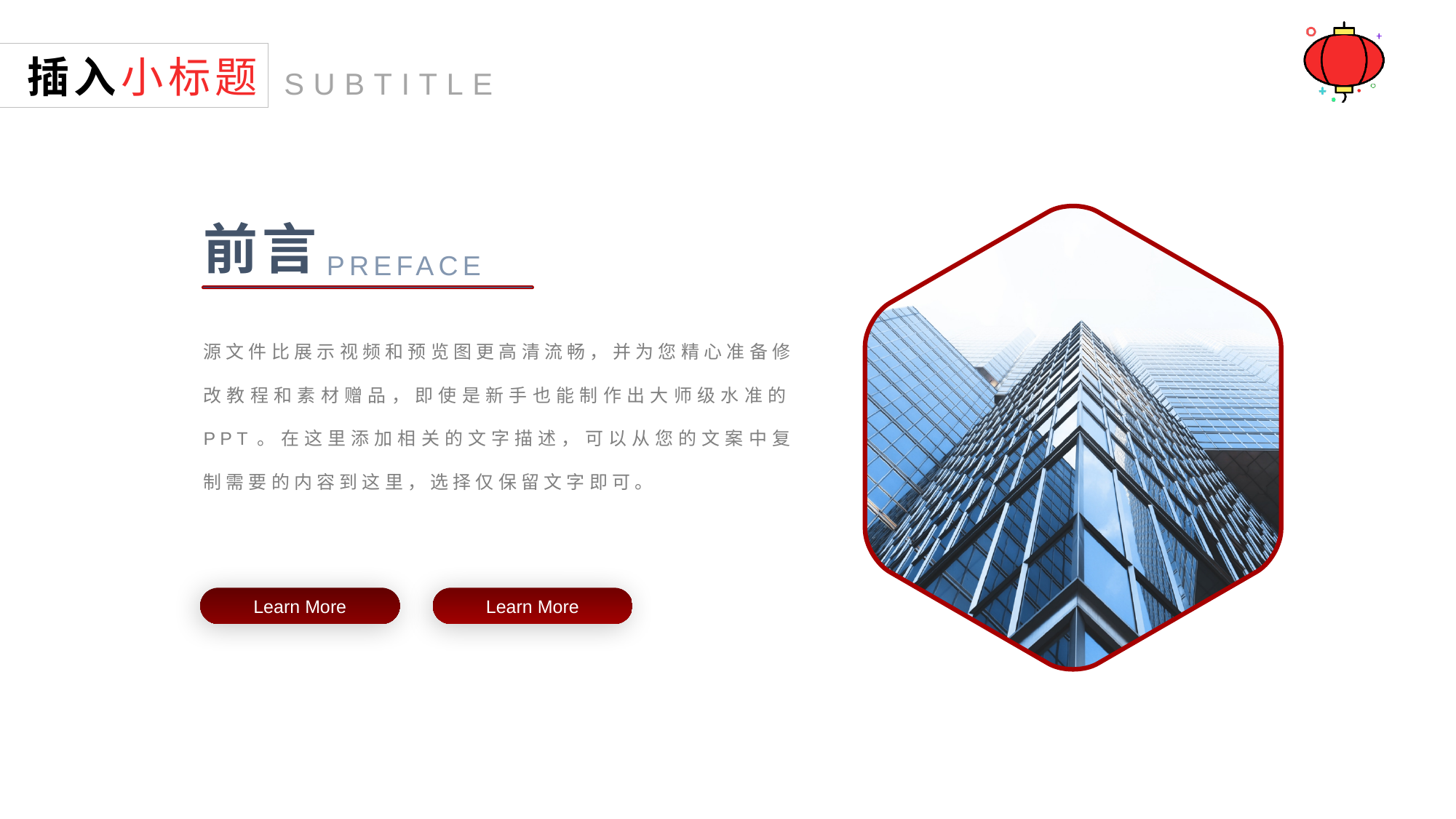

插入小标题
SUBTITLE

前言
PREFACE

源文件比展示视频和预览图更高清流畅，并为您精心准备修改教程和素材赠品，即使是新手也能制作出大师级水准的PPT。在这里添加相关的文字描述，可以从您的文案中复制需要的内容到这里，选择仅保留文字即可。
Learn More
Learn More